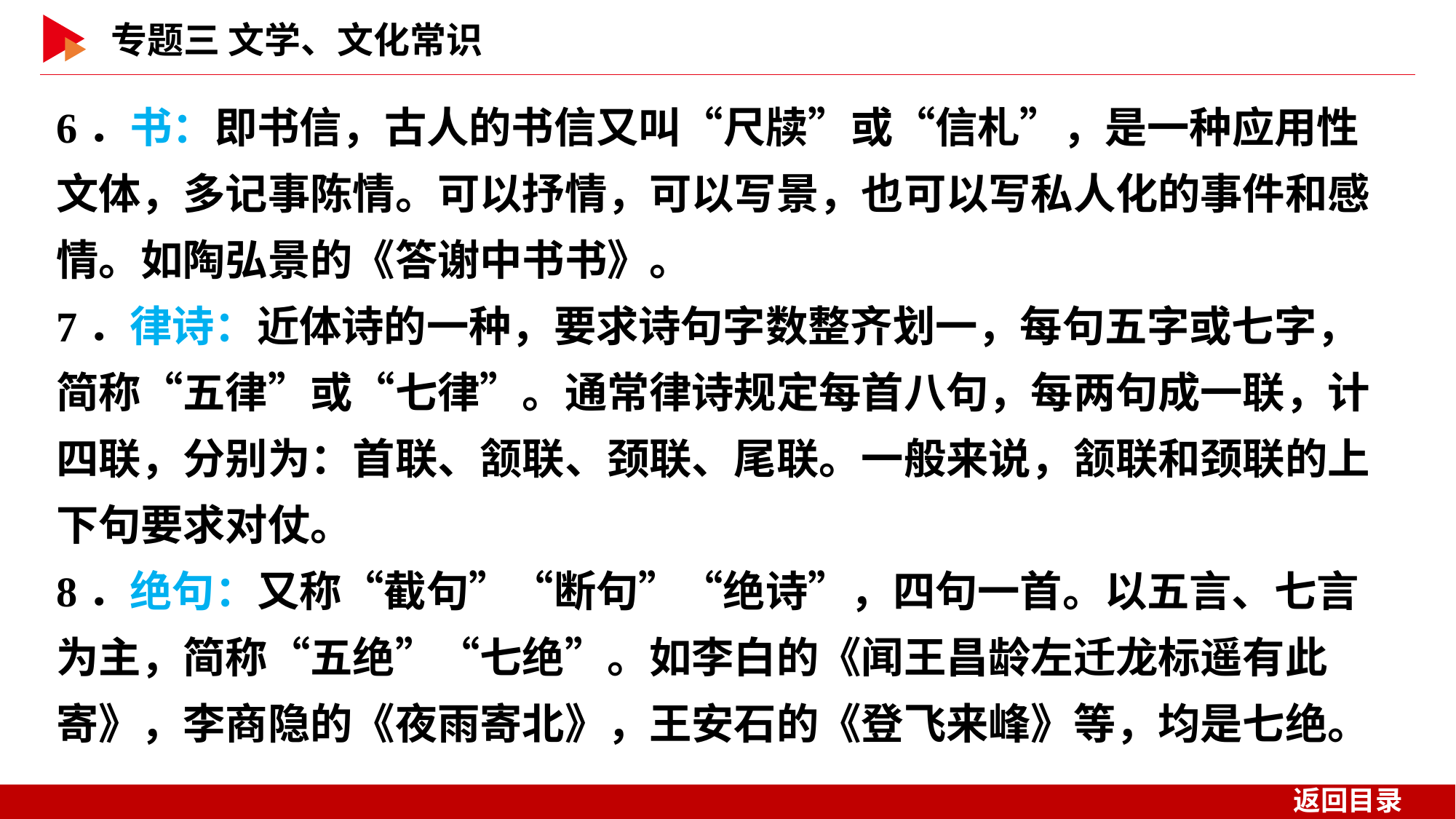

6．书：即书信，古人的书信又叫“尺牍”或“信札”，是一种应用性文体，多记事陈情。可以抒情，可以写景，也可以写私人化的事件和感情。如陶弘景的《答谢中书书》。
7．律诗：近体诗的一种，要求诗句字数整齐划一，每句五字或七字，简称“五律”或“七律”。通常律诗规定每首八句，每两句成一联，计四联，分别为：首联、颔联、颈联、尾联。一般来说，颔联和颈联的上下句要求对仗。
8．绝句：又称“截句”“断句”“绝诗”，四句一首。以五言、七言为主，简称“五绝”“七绝”。如李白的《闻王昌龄左迁龙标遥有此寄》，李商隐的《夜雨寄北》，王安石的《登飞来峰》等，均是七绝。